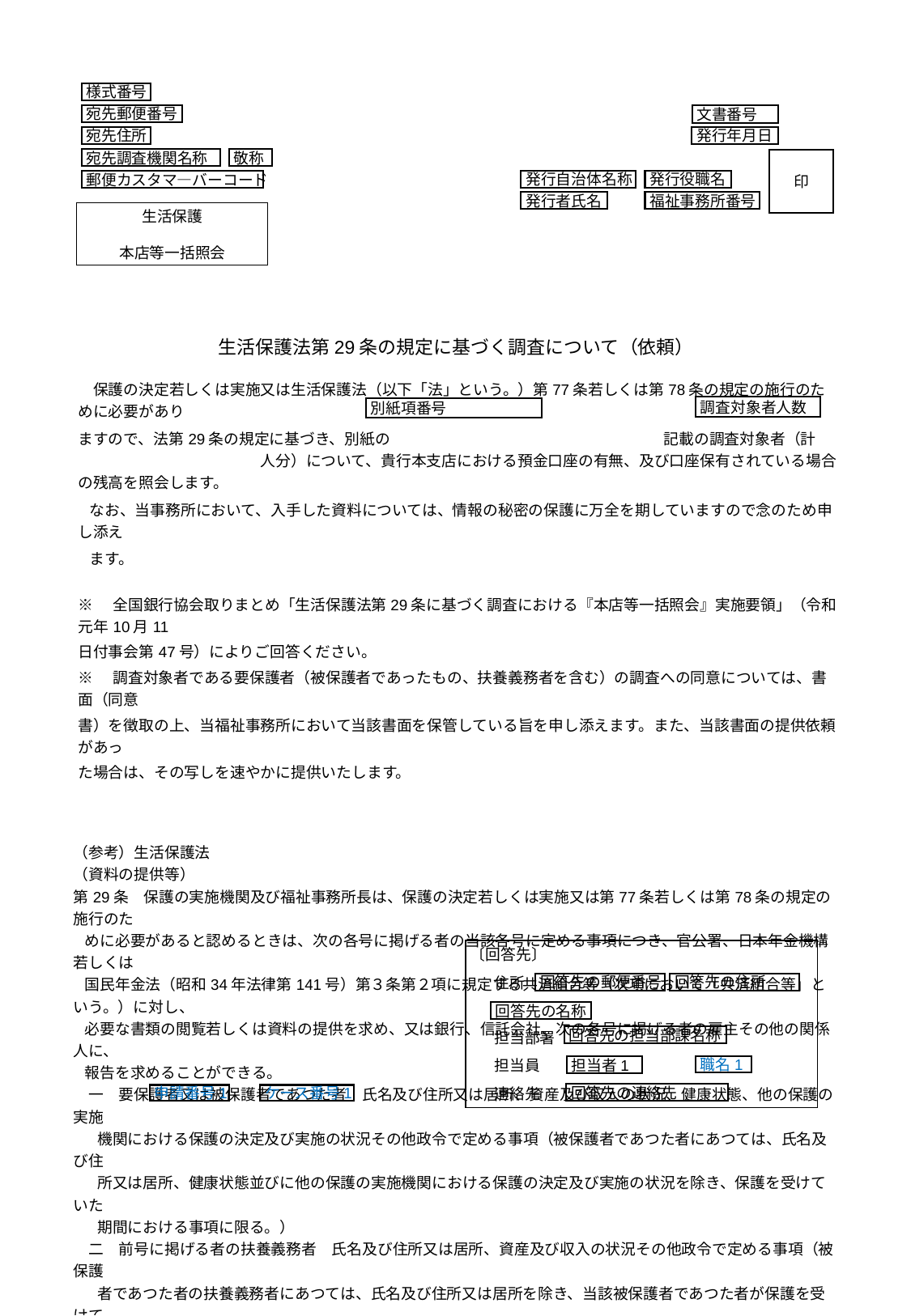

様式番号
宛先郵便番号
文書番号
宛先住所
発行年月日
宛先調査機関名称
敬称
印
発行自治体名称
発行役職名
郵便カスタマ―バーコード
発行者氏名
福祉事務所番号
生活保護

本店等一括照会
生活保護法第29条の規定に基づく調査について（依頼）
| 保護の決定若しくは実施又は生活保護法（以下「法」という。）第77条若しくは第78条の規定の施行のために必要があり ますので、法第29条の規定に基づき、別紙の　　　　　　　　　　　　　　　　　　記載の調査対象者（計　　　　　　　　　　　　　人分）について、貴行本支店における預金口座の有無、及び口座保有されている場合の残高を照会します。 なお、当事務所において、入手した資料については、情報の秘密の保護に万全を期していますので念のため申し添え ます。 ※　全国銀行協会取りまとめ「生活保護法第29条に基づく調査における『本店等一括照会』実施要領」（令和元年10月11 日付事会第47号）によりご回答ください。 ※　調査対象者である要保護者（被保護者であったもの、扶養義務者を含む）の調査への同意については、書面（同意 書）を徴取の上、当福祉事務所において当該書面を保管している旨を申し添えます。また、当該書面の提供依頼があっ た場合は、その写しを速やかに提供いたします。 |  |  |  |  |  |  |  |  |  |  |  |  |  |
| --- | --- | --- | --- | --- | --- | --- | --- | --- | --- | --- | --- | --- | --- |
|  |  |  |  |  |  |  |  |  |  |  |  |  |  |
| （参考）生活保護法 （資料の提供等） 第29条　保護の実施機関及び福祉事務所長は、保護の決定若しくは実施又は第77条若しくは第78条の規定の施行のた めに必要があると認めるときは、次の各号に掲げる者の当該各号に定める事項につき、官公署、日本年金機構若しくは 国民年金法（昭和34年法律第141号）第３条第２項に規定する共済組合等（次項において「共済組合等」という。）に対し、 必要な書類の閲覧若しくは資料の提供を求め、又は銀行、信託会社、次の各号に掲げる者の雇主その他の関係人に、 報告を求めることができる。 　一　要保護者又は被保護者であつた者　氏名及び住所又は居所、資産及び収入の状況、健康状態、他の保護の実施 機関における保護の決定及び実施の状況その他政令で定める事項（被保護者であつた者にあつては、氏名及び住 所又は居所、健康状態並びに他の保護の実施機関における保護の決定及び実施の状況を除き、保護を受けていた 期間における事項に限る。） 　二　前号に掲げる者の扶養義務者　氏名及び住所又は居所、資産及び収入の状況その他政令で定める事項（被保護 者であつた者の扶養義務者にあつては、氏名及び住所又は居所を除き、当該被保護者であつた者が保護を受けて いた期間における事項に限る。） |  |  |  |  |  |  |  |  |  |  |  |  |  |
調査対象者人数
別紙項番号
〔回答先〕
住所

担当部署
担当員
連絡先
回答先の郵便番号
回答先の住所
回答先の名称
回答先の担当部課名称
職名1
担当者1
回答先の連絡先
申請番号1
ケース番号1